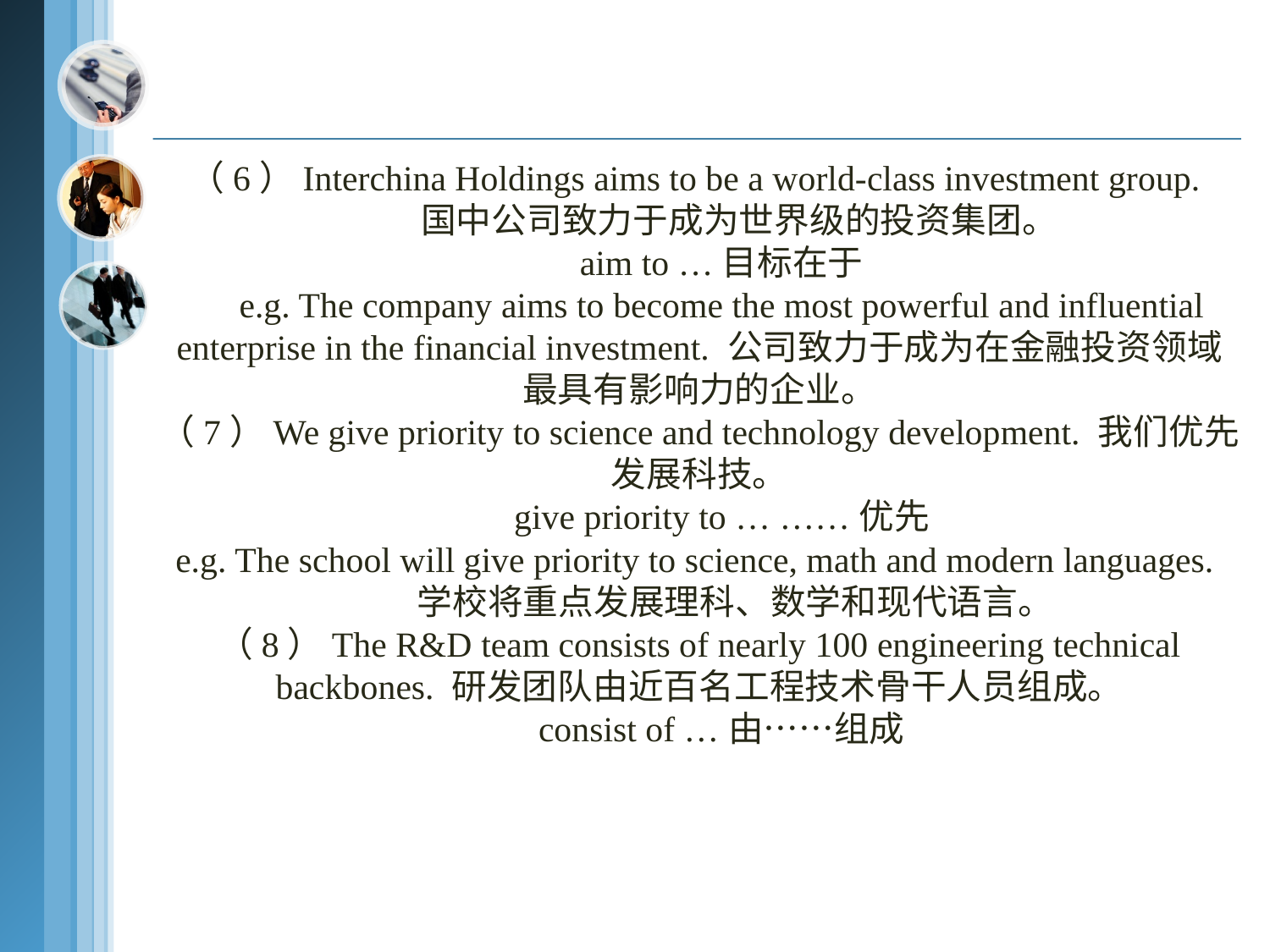

#
（6）Interchina Holdings aims to be a world-class investment group.
         国中公司致力于成为世界级的投资集团。
     aim to …目标在于
     e.g. The company aims to become the most powerful and influential enterprise in the financial investment. 公司致力于成为在金融投资领域最具有影响力的企业。
（7）We give priority to science and technology development. 我们优先发展科技。
     give priority to … ……优先
e.g. The school will give priority to science, math and modern languages.
        学校将重点发展理科、数学和现代语言。
（8）The R&D team consists of nearly 100 engineering technical backbones. 研发团队由近百名工程技术骨干人员组成。
     consist of …由……组成